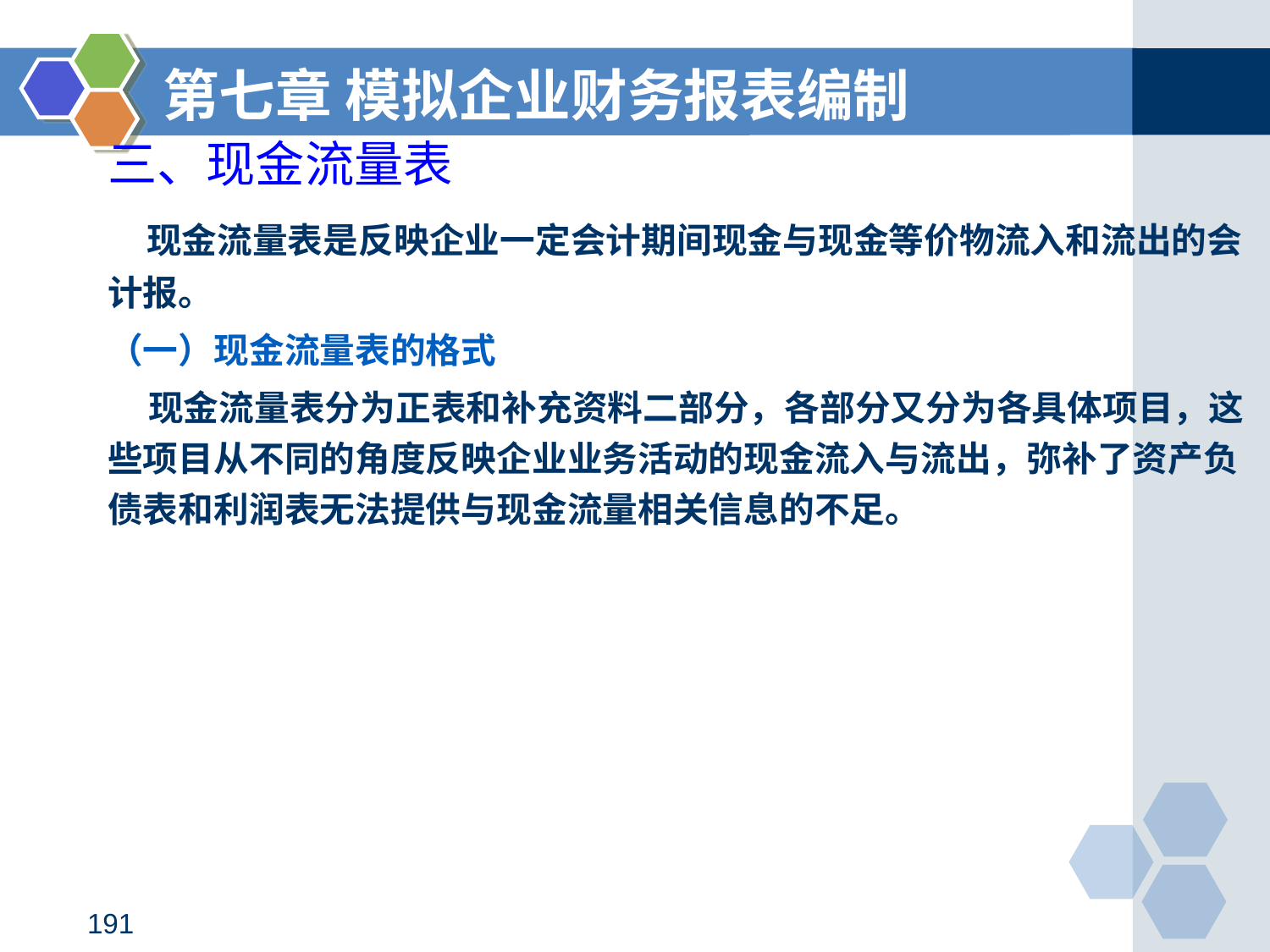

第七章 模拟企业财务报表编制
三、现金流量表
   现金流量表是反映企业一定会计期间现金与现金等价物流入和流出的会计报。
（一）现金流量表的格式
    现金流量表分为正表和补充资料二部分，各部分又分为各具体项目，这些项目从不同的角度反映企业业务活动的现金流入与流出，弥补了资产负债表和利润表无法提供与现金流量相关信息的不足。